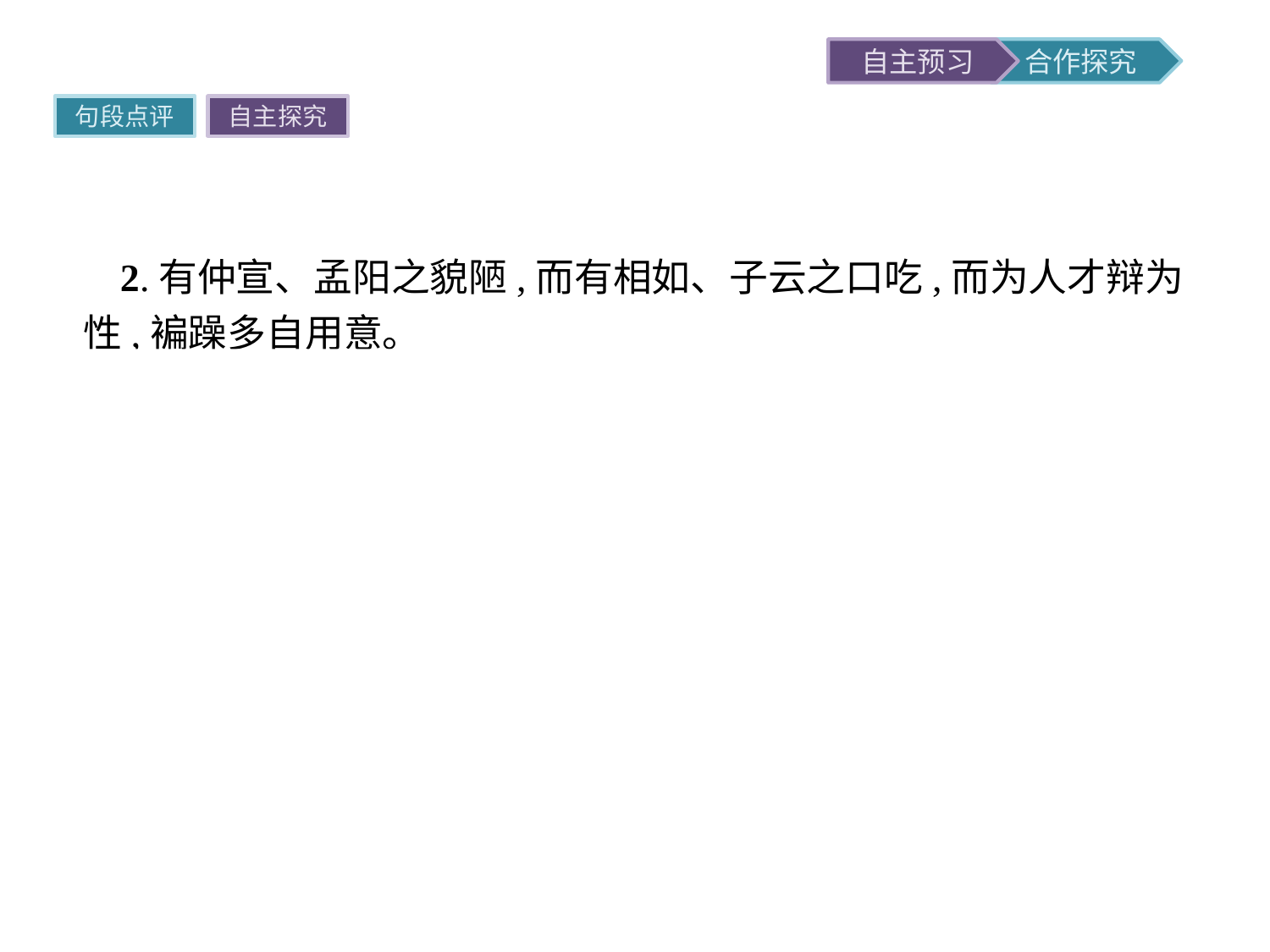

句段点评
自主探究
2.有仲宣、孟阳之貌陋,而有相如、子云之口吃,而为人才辩为性,褊躁多自用意。
翻译有着像王粲、张载那样丑陋的容貌,也像司马相如、扬雄一样口吃,然而为人喜欢辩论,器量狭小、暴躁,固执己见。
点评介绍了陆子的外貌、性格,把陆子与王粲、张载、司马相如、扬雄这些人相提并论,可见作者也是一位有才能的文人。作者故意夸大自己的缺陷,但从“为人才辩为性,褊躁多自用意”一句,我们可以感受到作者雄辩的口才以及直率、有主见、不满足于现状的性格品质。